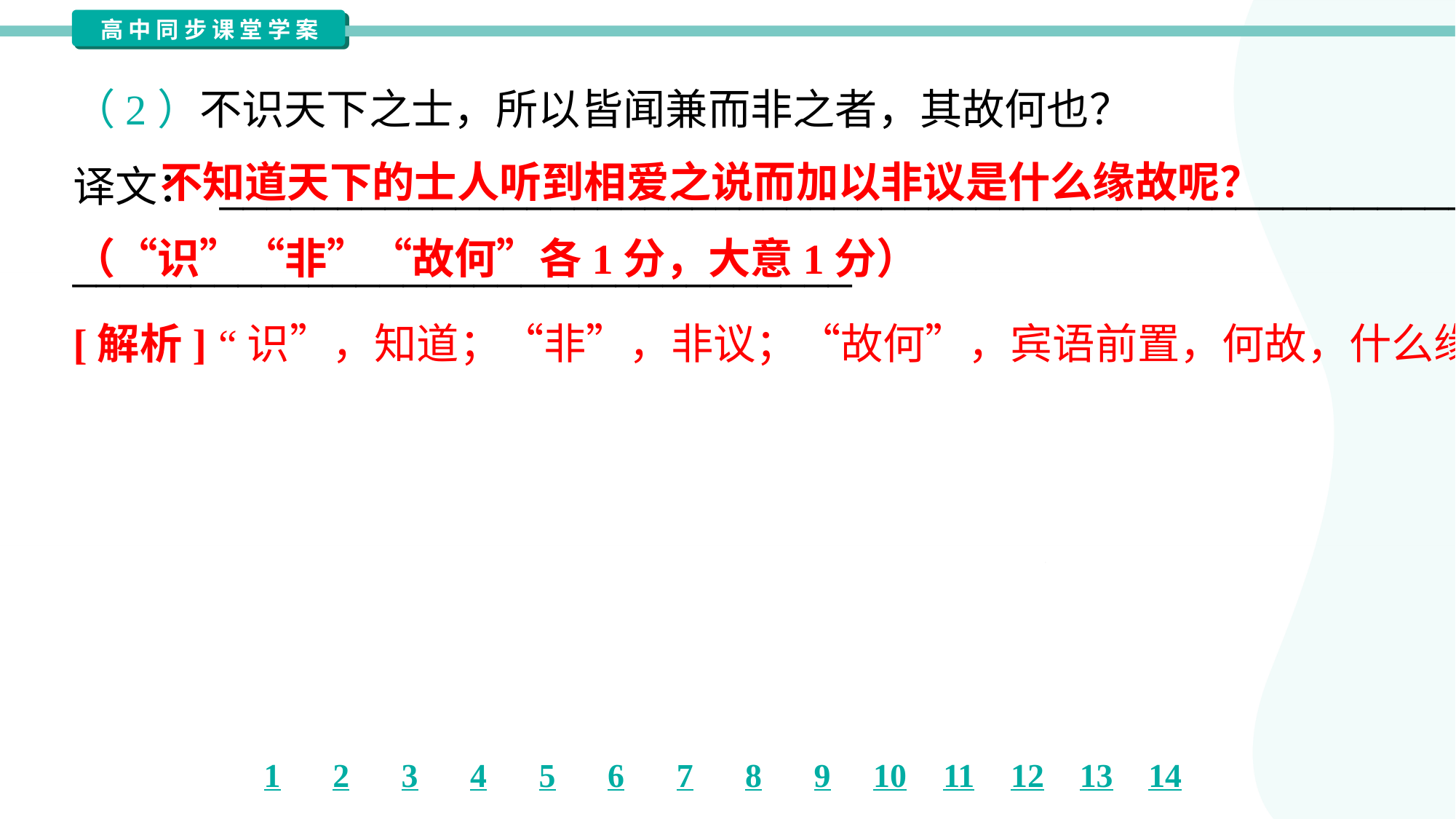

（2）不识天下之士，所以皆闻兼而非之者，其故何也？
译文： ______________________________________________________
_________________________________
        不知道天下的士人听到相爱之说而加以非议是什么缘故呢？（“识”“非”“故何”各1分，大意1分）
[解析] “识”，知道；“非”，非议；“故何”，宾语前置，何故，什么缘故。